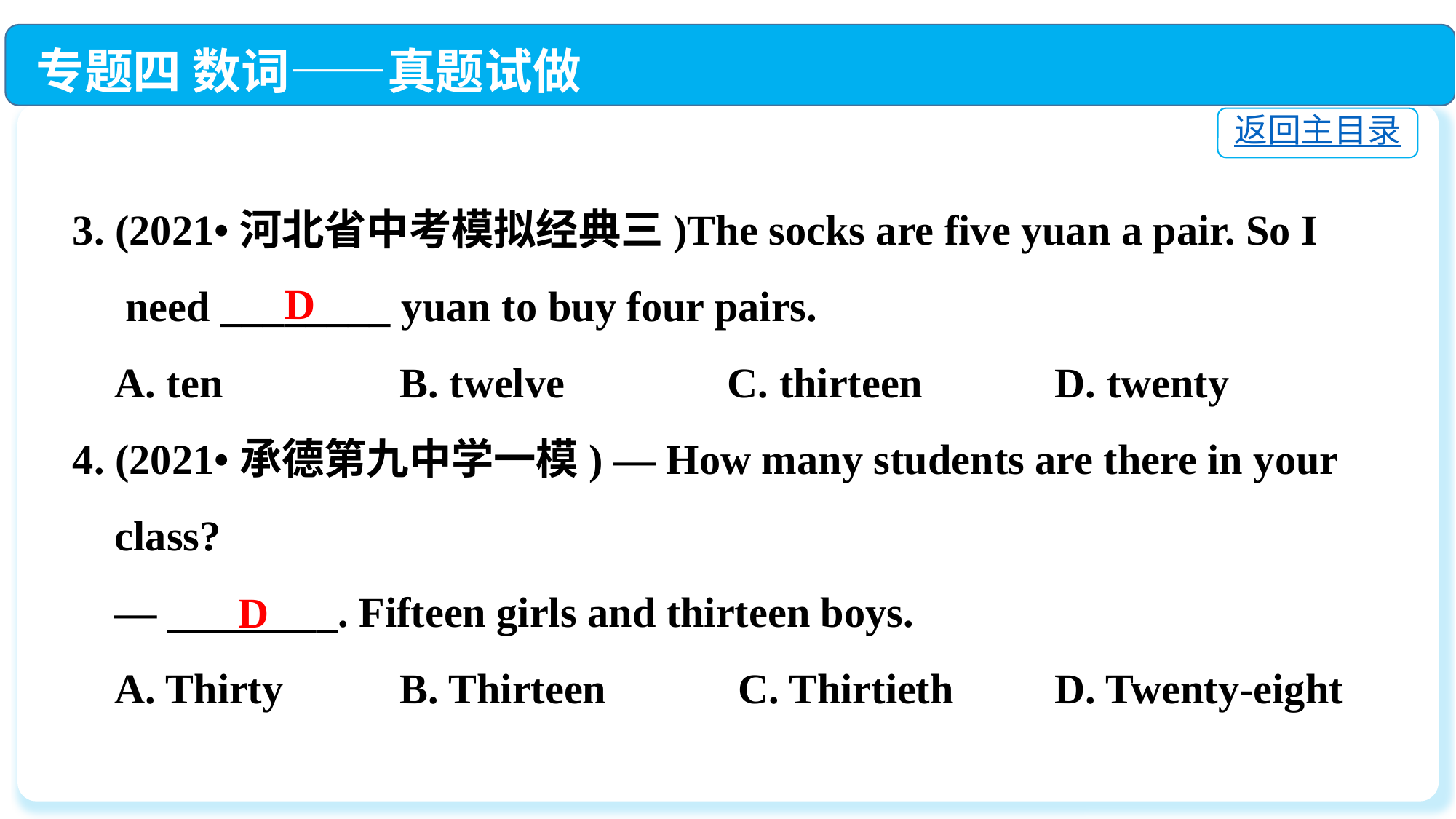

专题四 数词——真题试做

返回主目录
3. (2021•河北省中考模拟经典三)The socks are five yuan a pair. So I
     need ________ yuan to buy four pairs.
    A. ten　　	B. twelve		C. thirteen		D. twenty
4. (2021•承德第九中学一模) — How many students are there in your
    class?
    — ________. Fifteen girls and thirteen boys.
    A. Thirty		B. Thirteen 		 C. Thirtieth	D. Twenty-eight
D
D